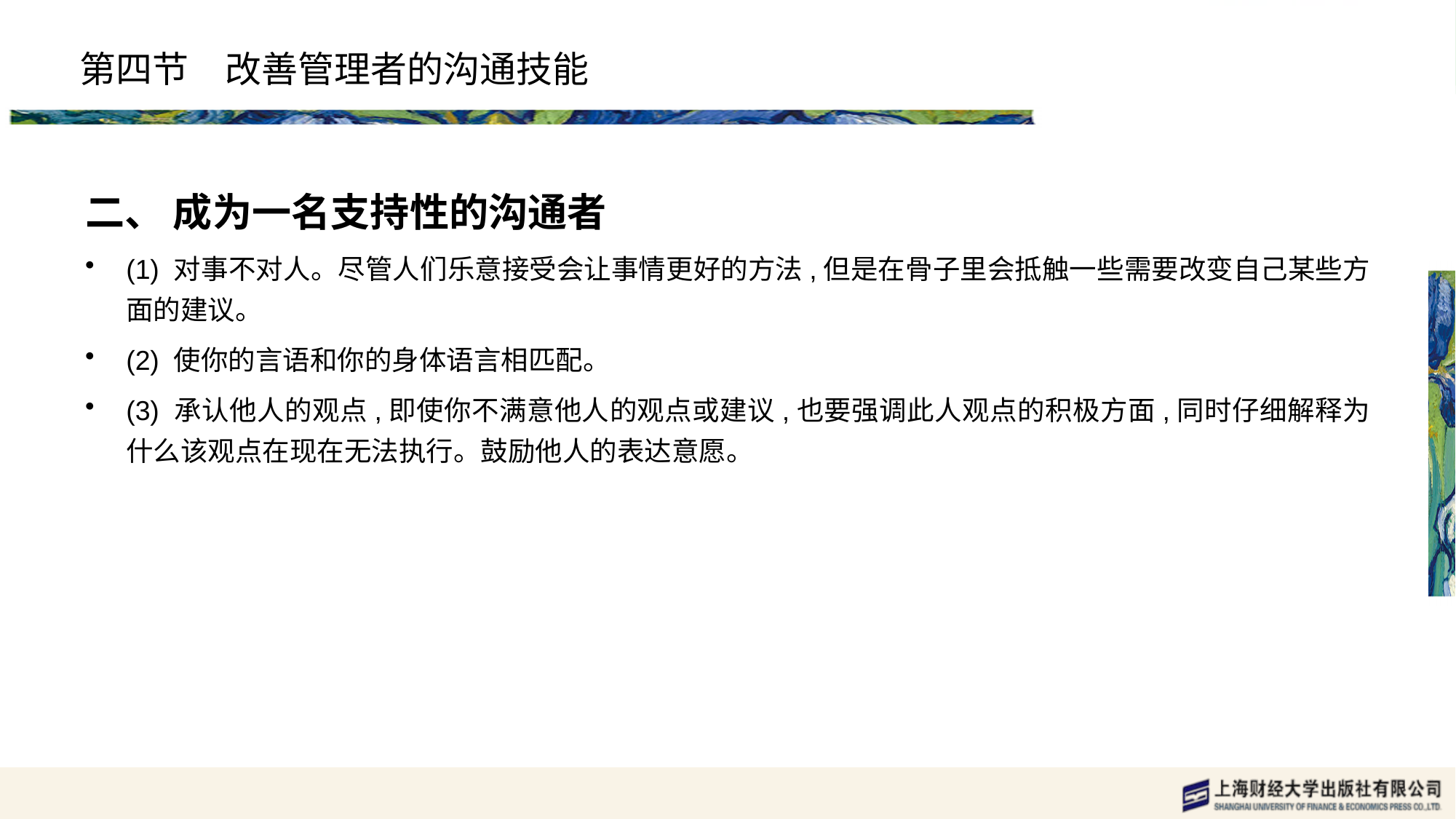

# 第四节　改善管理者的沟通技能
二、 成为一名支持性的沟通者
(1) 对事不对人。尽管人们乐意接受会让事情更好的方法,但是在骨子里会抵触一些需要改变自己某些方面的建议。
(2) 使你的言语和你的身体语言相匹配。
(3) 承认他人的观点,即使你不满意他人的观点或建议,也要强调此人观点的积极方面,同时仔细解释为什么该观点在现在无法执行。鼓励他人的表达意愿。